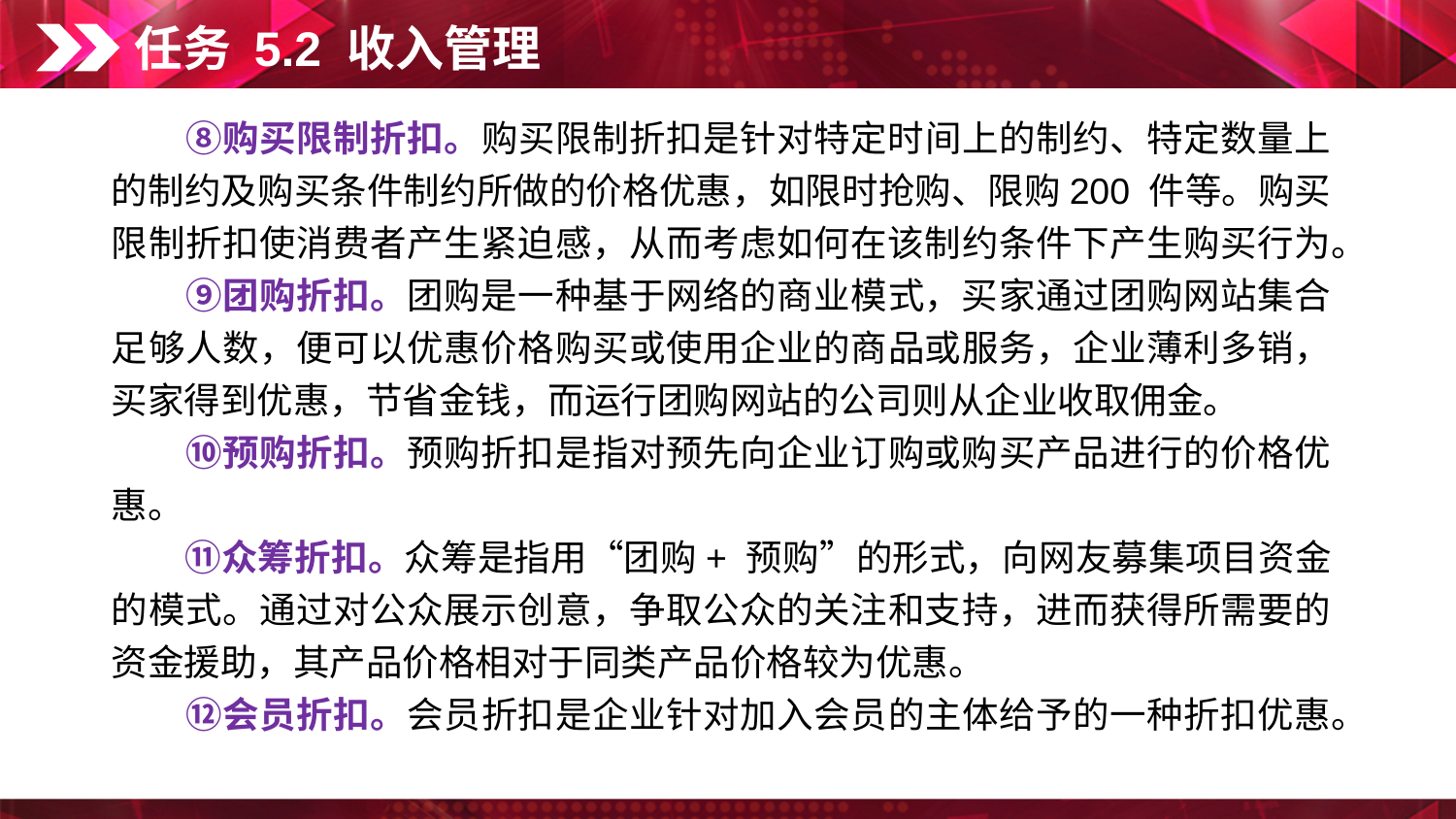

任务 5.2 收入管理

　　⑧购买限制折扣。购买限制折扣是针对特定时间上的制约、特定数量上的制约及购买条件制约所做的价格优惠，如限时抢购、限购200 件等。购买限制折扣使消费者产生紧迫感，从而考虑如何在该制约条件下产生购买行为。
　　⑨团购折扣。团购是一种基于网络的商业模式，买家通过团购网站集合足够人数，便可以优惠价格购买或使用企业的商品或服务，企业薄利多销，买家得到优惠，节省金钱，而运行团购网站的公司则从企业收取佣金。
　　⑩预购折扣。预购折扣是指对预先向企业订购或购买产品进行的价格优惠。
　　⑪众筹折扣。众筹是指用“团购+ 预购”的形式，向网友募集项目资金的模式。通过对公众展示创意，争取公众的关注和支持，进而获得所需要的资金援助，其产品价格相对于同类产品价格较为优惠。
　　⑫会员折扣。会员折扣是企业针对加入会员的主体给予的一种折扣优惠。